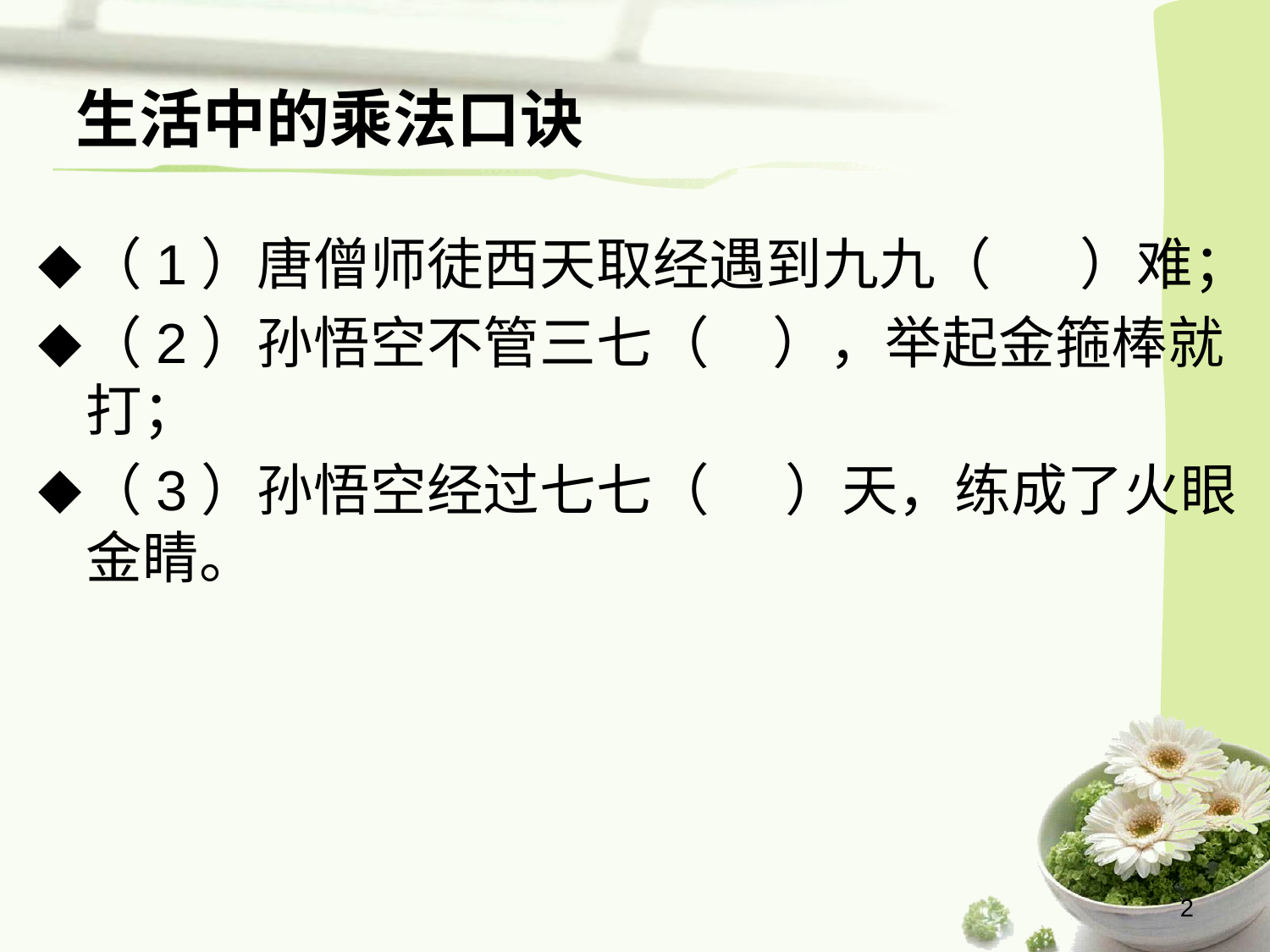

# 生活中的乘法口诀
（1）唐僧师徒西天取经遇到九九（       ）难；
（2）孙悟空不管三七（     ），举起金箍棒就打；
（3）孙悟空经过七七（      ）天，练成了火眼金睛。
2